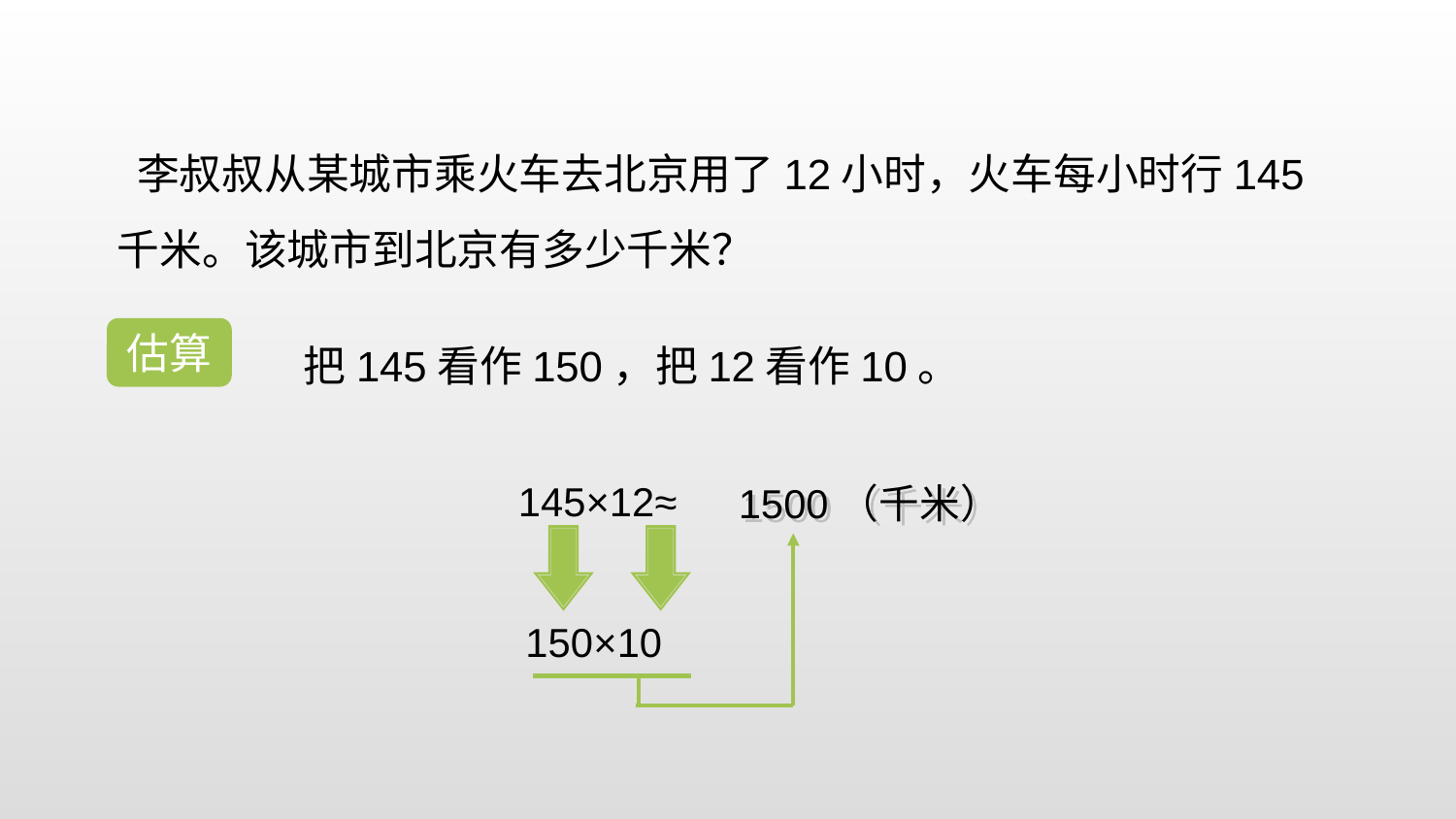

李叔叔从某城市乘火车去北京用了12小时，火车每小时行145千米。该城市到北京有多少千米？
把145看作150，把12看作10。
估算
1500（千米）
145×12≈

150×10